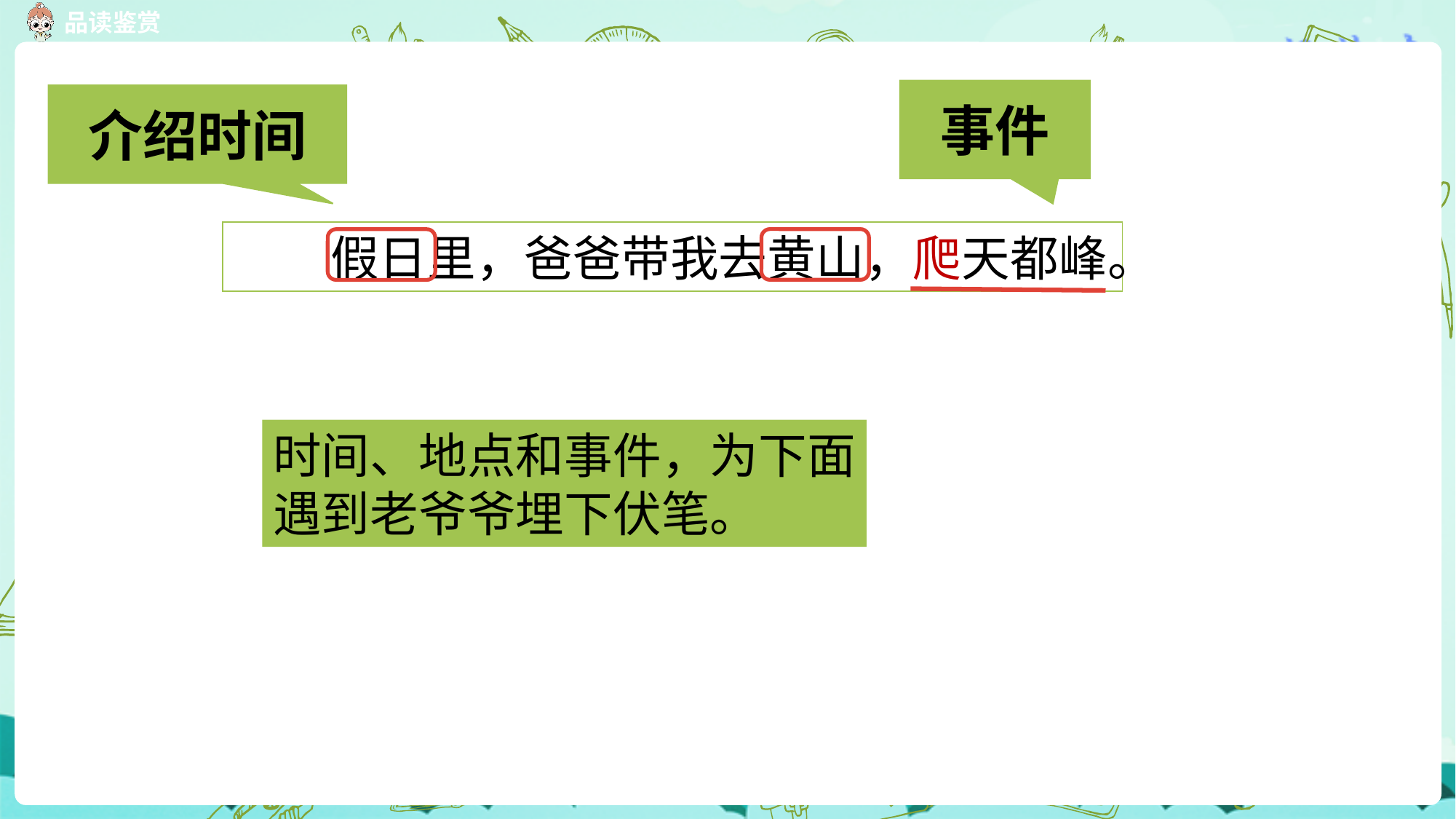

事件
介绍时间
　　假日里，爸爸带我去黄山，爬天都峰。

时间、地点和事件，为下面
遇到老爷爷埋下伏笔。